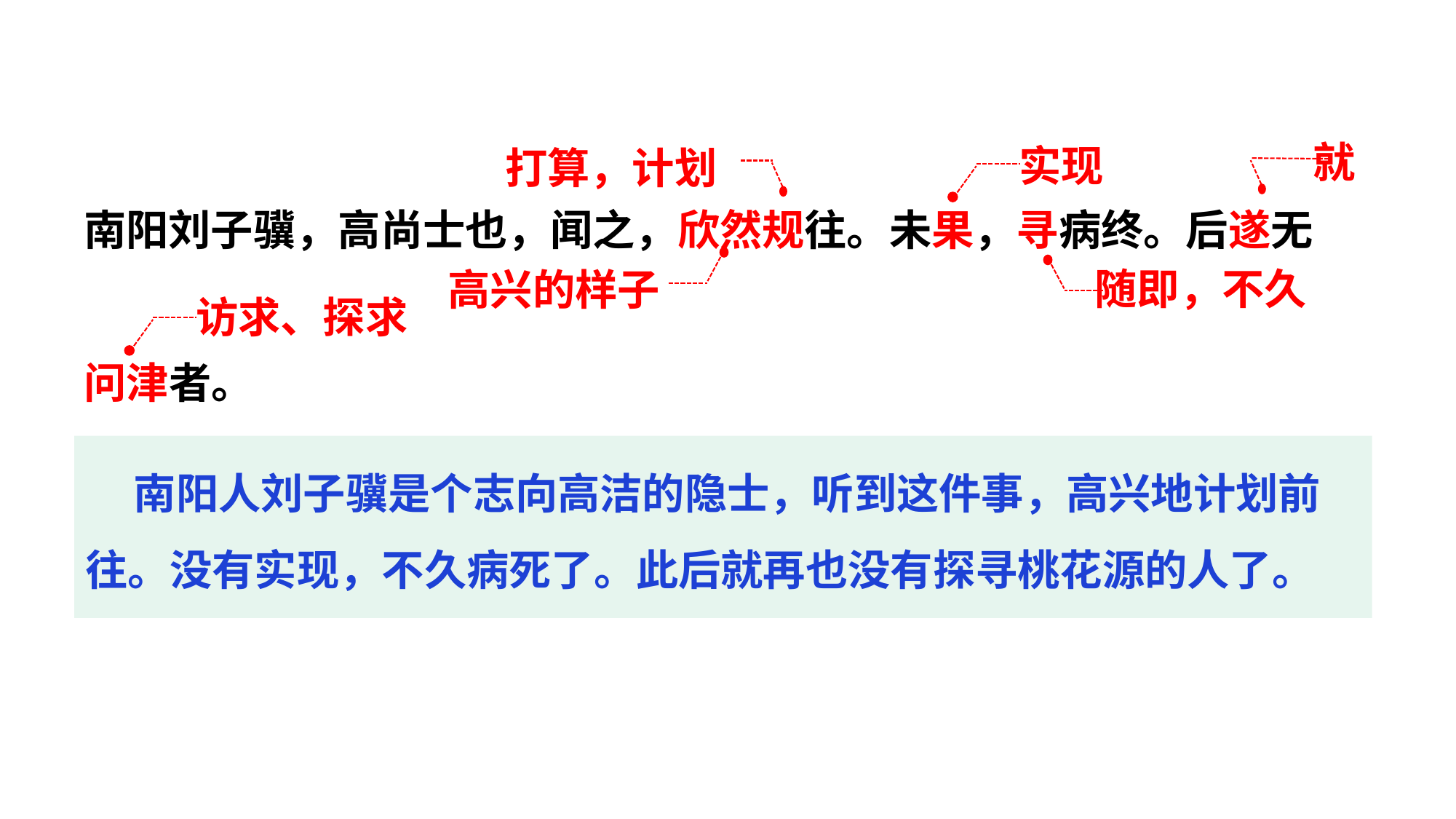

就

实现

打算，计划

南阳刘子骥，高尚士也，闻之，欣然规往。未果，寻病终。后遂无

问津者。
高兴的样子

随即，不久

访求、探求

    南阳人刘子骥是个志向高洁的隐士，听到这件事，高兴地计划前往。没有实现，不久病死了。此后就再也没有探寻桃花源的人了。